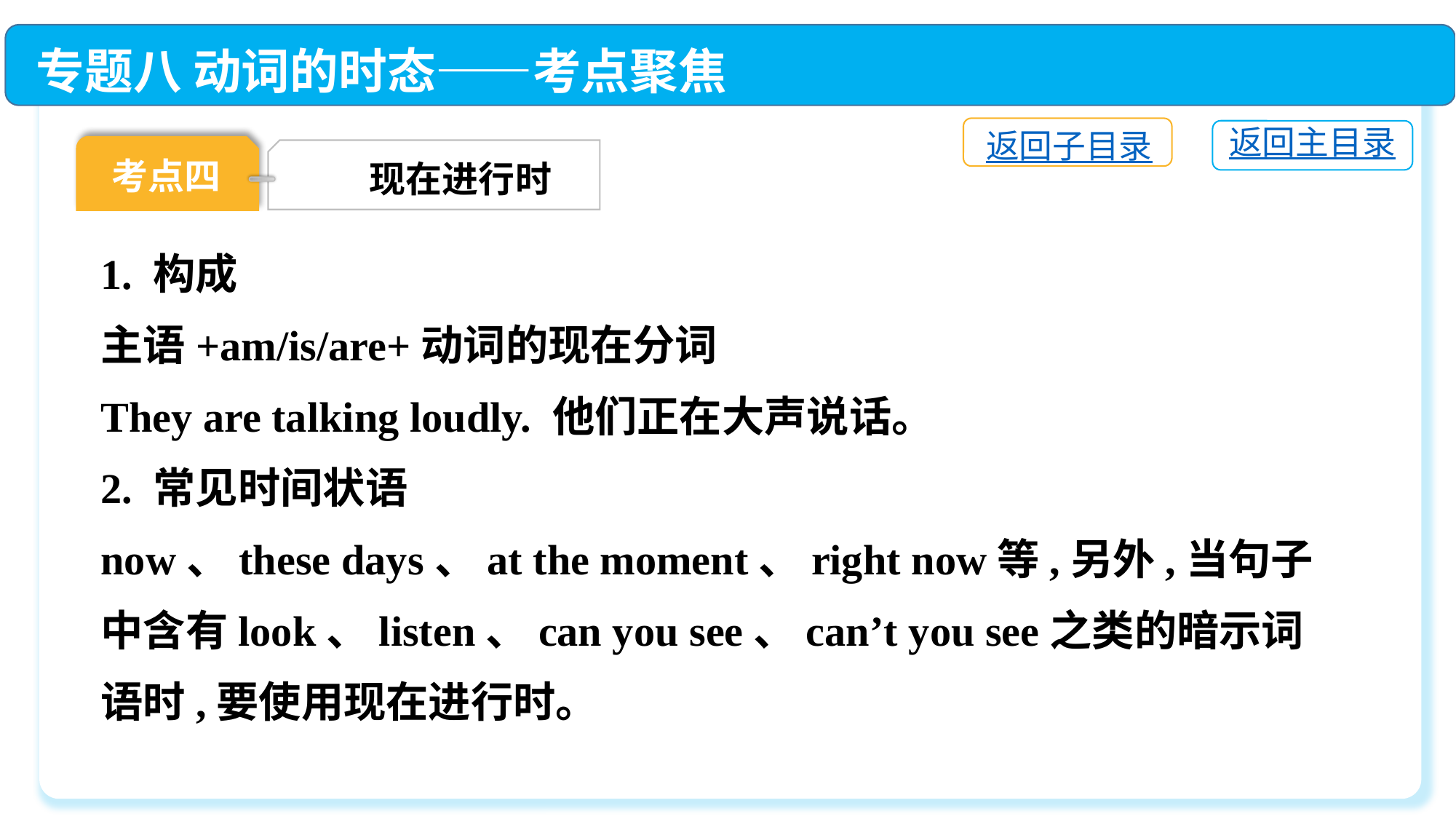

专题八 动词的时态——考点聚焦

返回子目录
返回主目录
考点四
现在进行时

1. 构成
主语+am/is/are+动词的现在分词
They are talking loudly. 他们正在大声说话。
2. 常见时间状语
now、these days、at the moment、right now等,另外,当句子中含有look、listen、can you see、can’t you see之类的暗示词语时,要使用现在进行时。